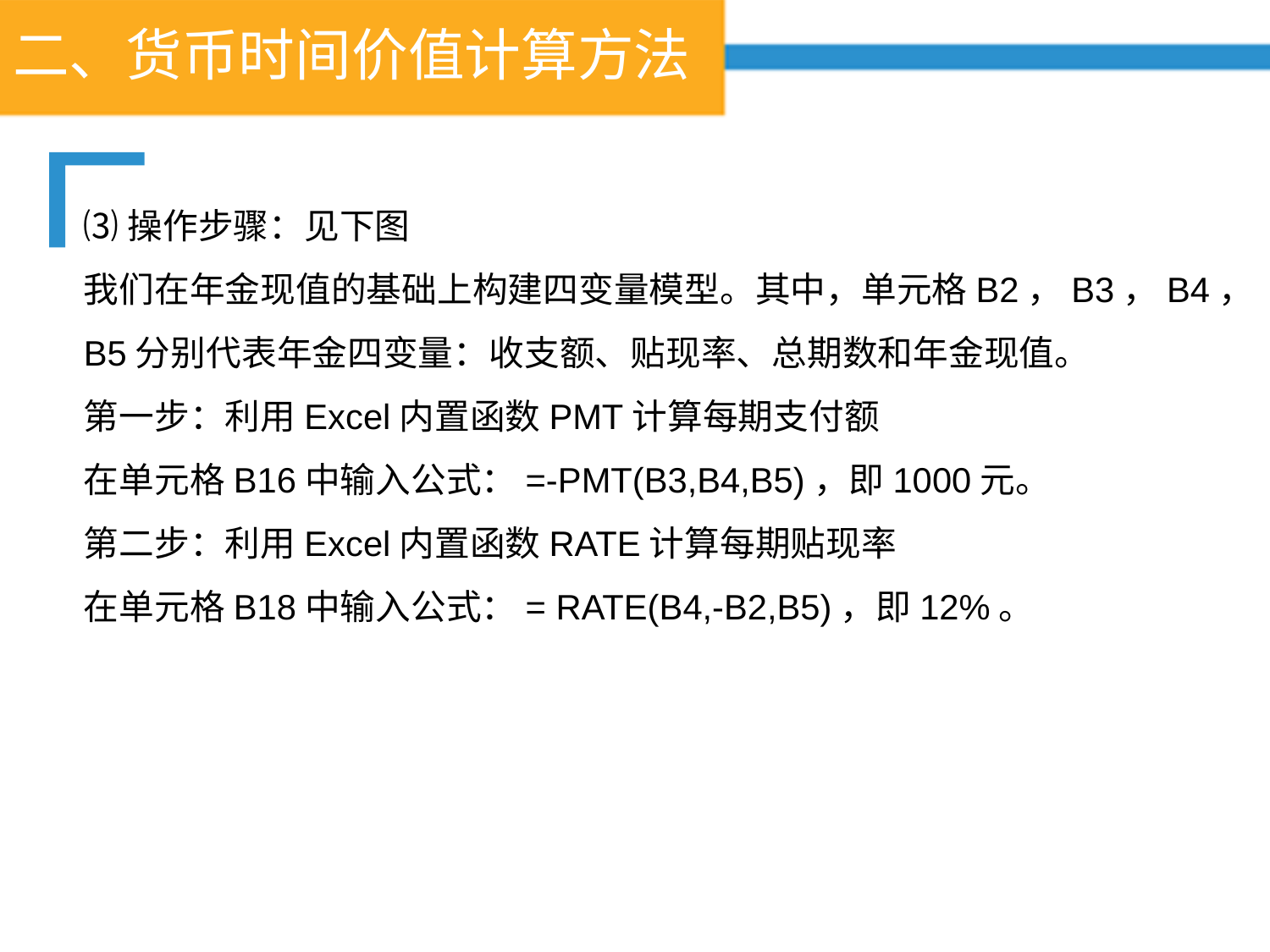

# 二、货币时间价值计算方法

⑶操作步骤：见下图
我们在年金现值的基础上构建四变量模型。其中，单元格B2，B3，B4，B5分别代表年金四变量：收支额、贴现率、总期数和年金现值。
第一步：利用Excel内置函数PMT计算每期支付额
在单元格B16中输入公式：=-PMT(B3,B4,B5)，即1000元。
第二步：利用Excel内置函数RATE计算每期贴现率
在单元格B18中输入公式：= RATE(B4,-B2,B5)，即12%。